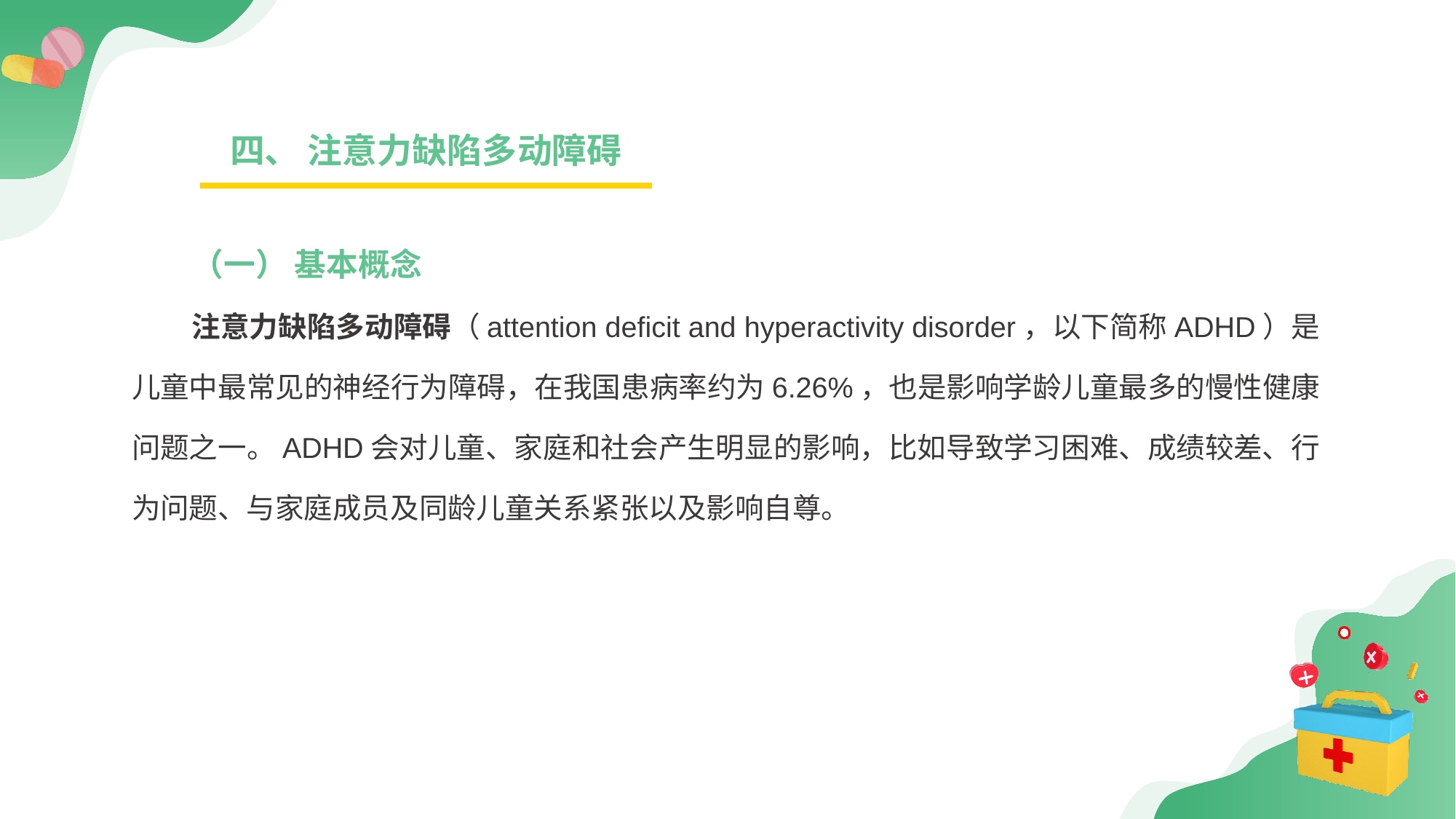

四、 注意力缺陷多动障碍
（一） 基本概念
注意力缺陷多动障碍（attention deficit and hyperactivity disorder，以下简称ADHD）是儿童中最常见的神经行为障碍，在我国患病率约为6.26%，也是影响学龄儿童最多的慢性健康问题之一。ADHD会对儿童、家庭和社会产生明显的影响，比如导致学习困难、成绩较差、行为问题、与家庭成员及同龄儿童关系紧张以及影响自尊。